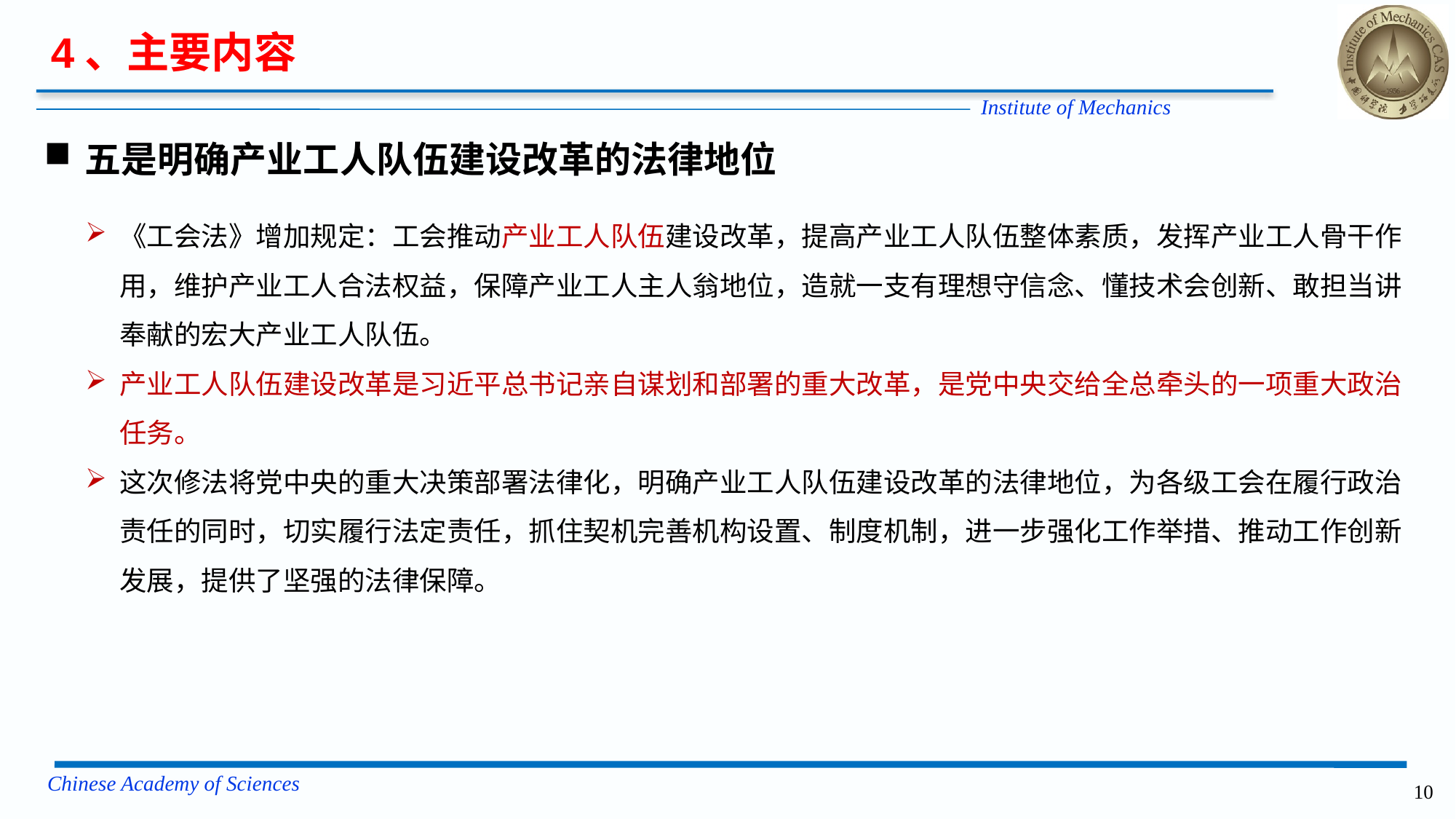

4、主要内容
五是明确产业工人队伍建设改革的法律地位
《工会法》增加规定：工会推动产业工人队伍建设改革，提高产业工人队伍整体素质，发挥产业工人骨干作用，维护产业工人合法权益，保障产业工人主人翁地位，造就一支有理想守信念、懂技术会创新、敢担当讲奉献的宏大产业工人队伍。
产业工人队伍建设改革是习近平总书记亲自谋划和部署的重大改革，是党中央交给全总牵头的一项重大政治任务。
这次修法将党中央的重大决策部署法律化，明确产业工人队伍建设改革的法律地位，为各级工会在履行政治责任的同时，切实履行法定责任，抓住契机完善机构设置、制度机制，进一步强化工作举措、推动工作创新发展，提供了坚强的法律保障。
10